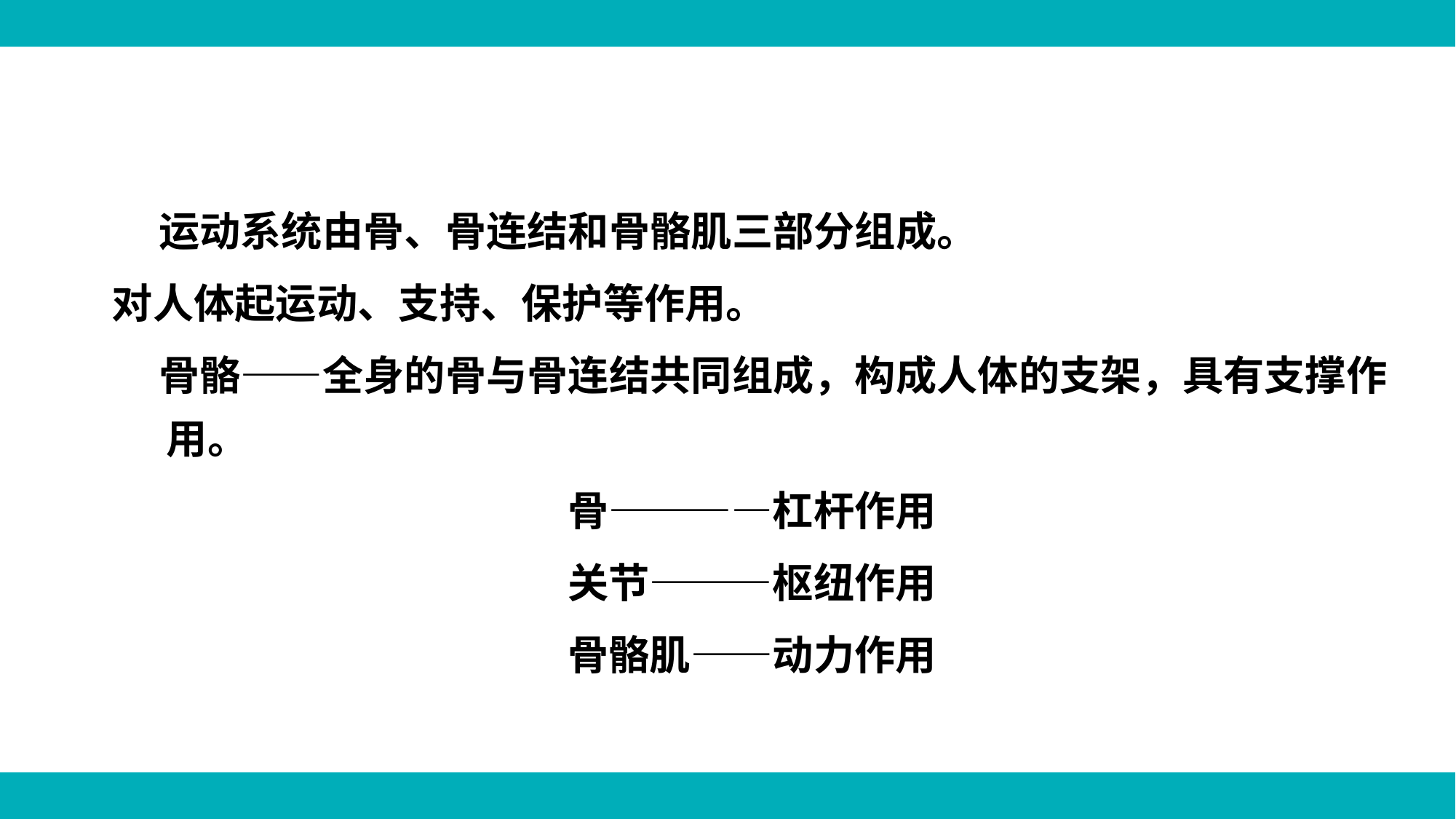

运动系统由骨、骨连结和骨骼肌三部分组成。
对人体起运动、支持、保护等作用。
    骨骼——全身的骨与骨连结共同组成，构成人体的支架，具有支撑作用。
骨————杠杆作用
关节———枢纽作用
骨骼肌——动力作用